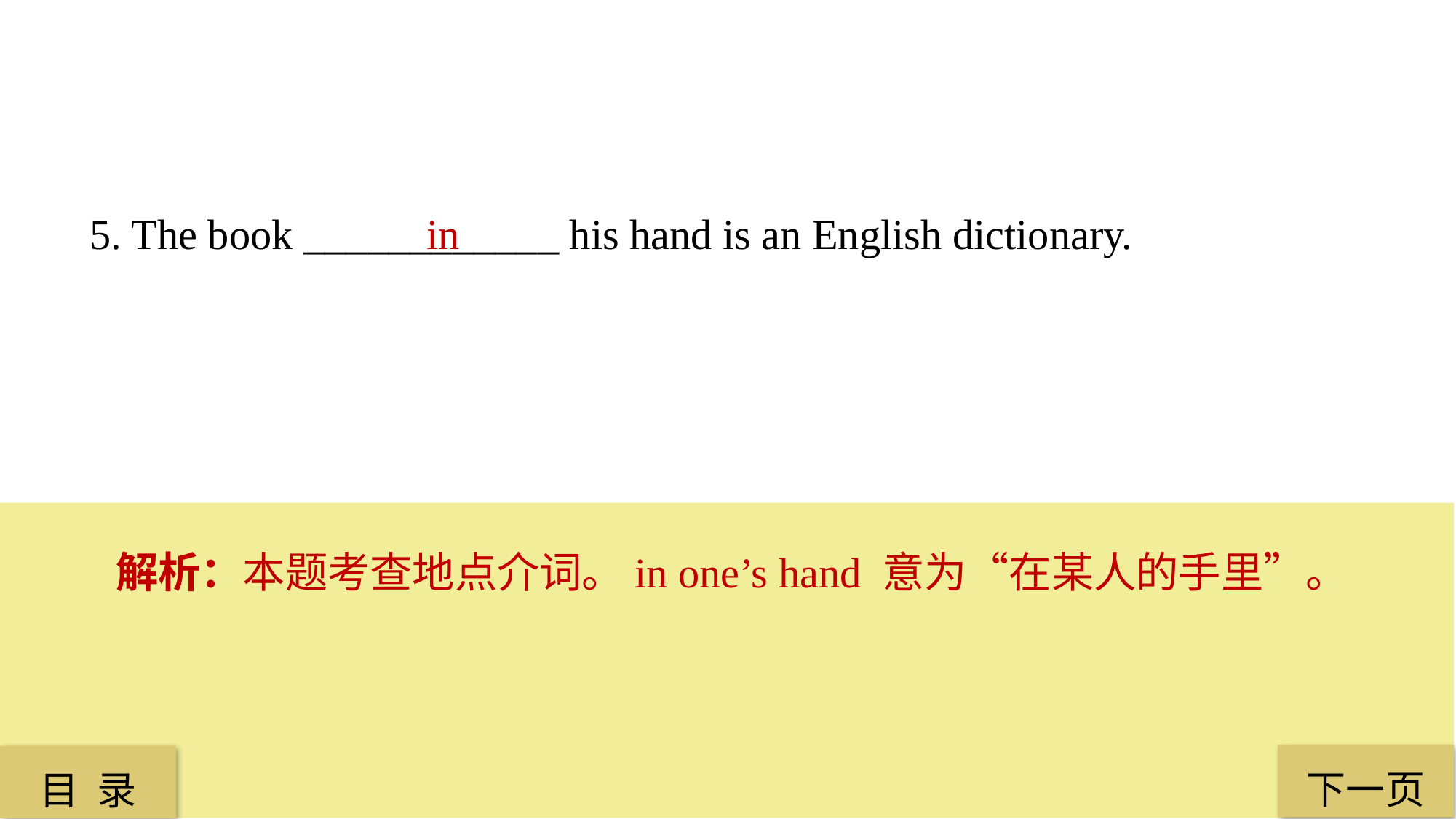

5. The book ____________ his hand is an English dictionary.
 in
解析：本题考查地点介词。in one’s hand 意为“在某人的手里”。